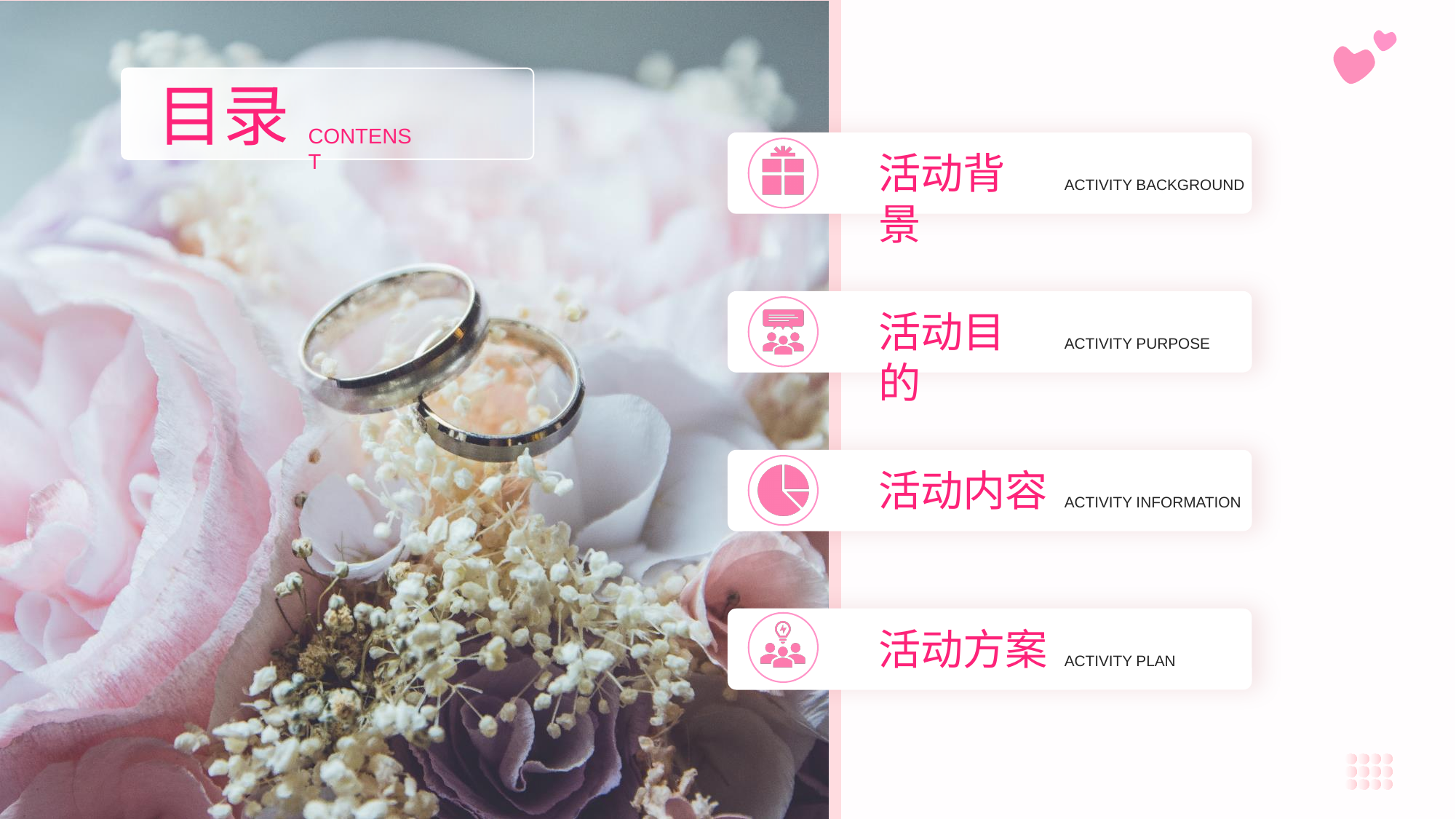

活动背景
ACTIVITY BACKGROUND
活动目的
ACTIVITY PURPOSE
活动内容
ACTIVITY INFORMATION
活动方案
ACTIVITY PLAN